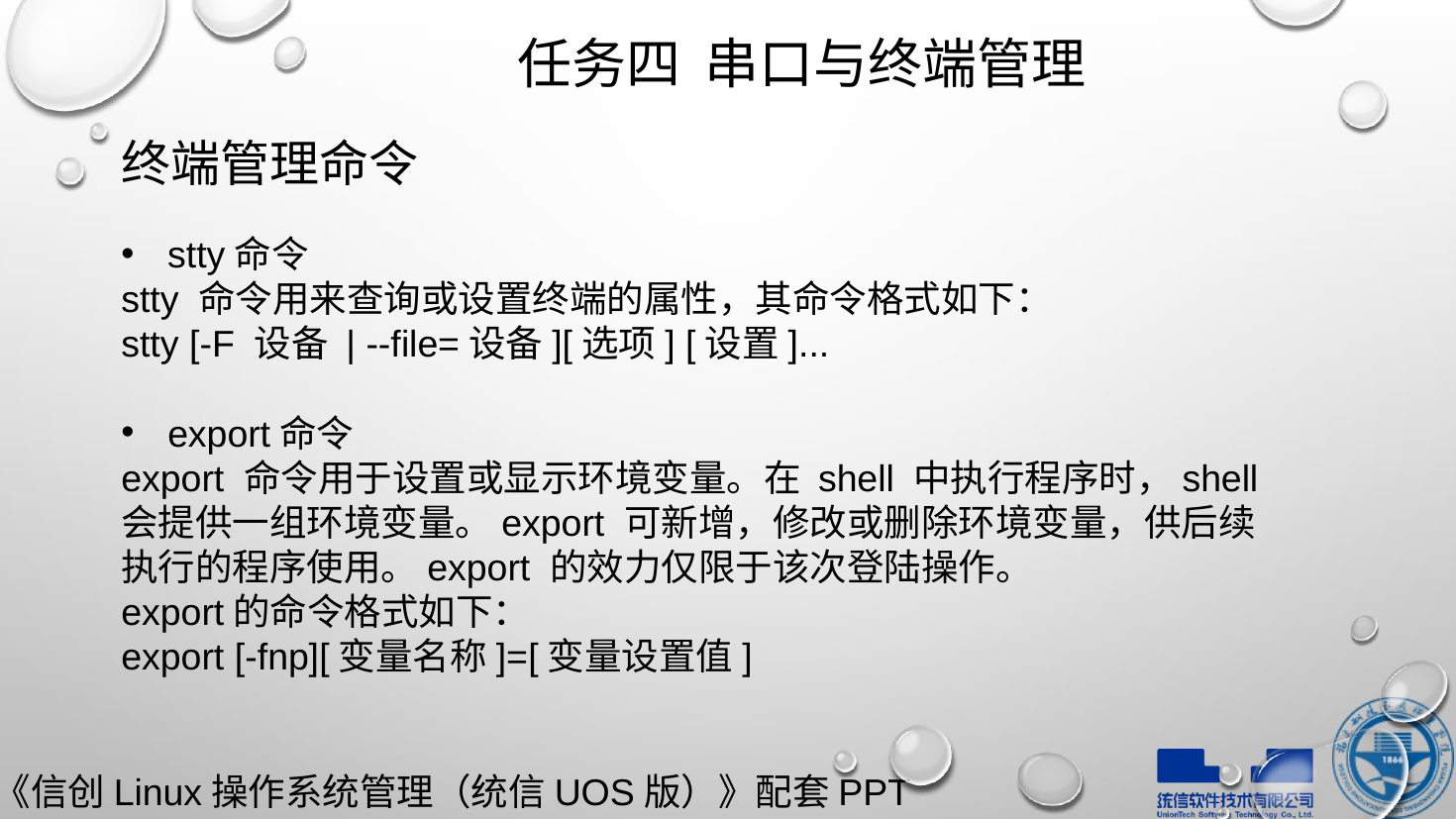

# 任务四  串口与终端管理
终端管理命令
stty命令
stty 命令用来查询或设置终端的属性，其命令格式如下：
stty [-F 设备 | --file=设备][选项] [设置]...
export命令
export 命令用于设置或显示环境变量。在 shell 中执行程序时，shell 会提供一组环境变量。export 可新增，修改或删除环境变量，供后续执行的程序使用。export 的效力仅限于该次登陆操作。
export的命令格式如下：
export [-fnp][变量名称]=[变量设置值]